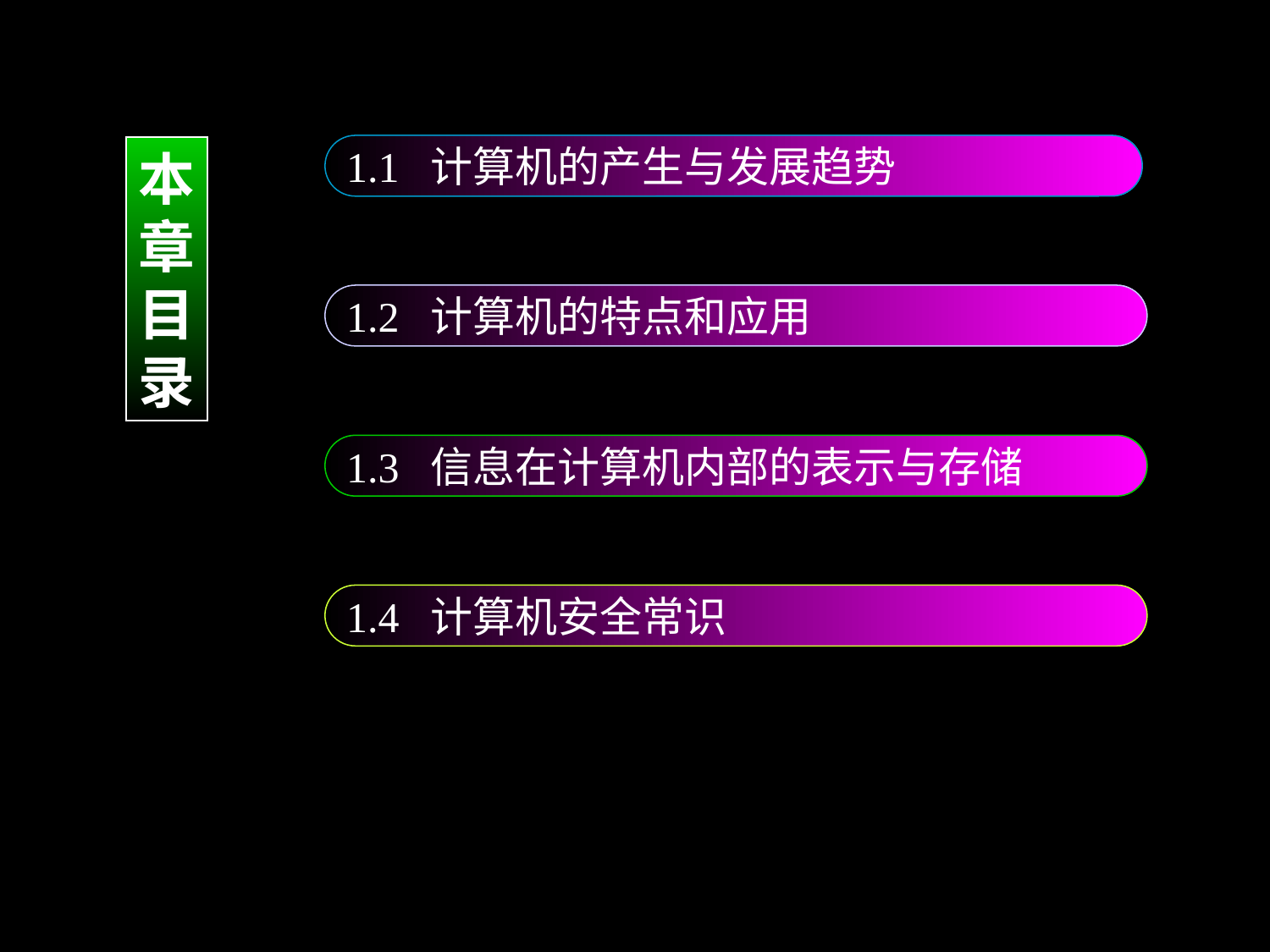

1.1  计算机的产生与发展趋势
本
章
目
录
1.2  计算机的特点和应用
1.3  信息在计算机内部的表示与存储
1.4  计算机安全常识